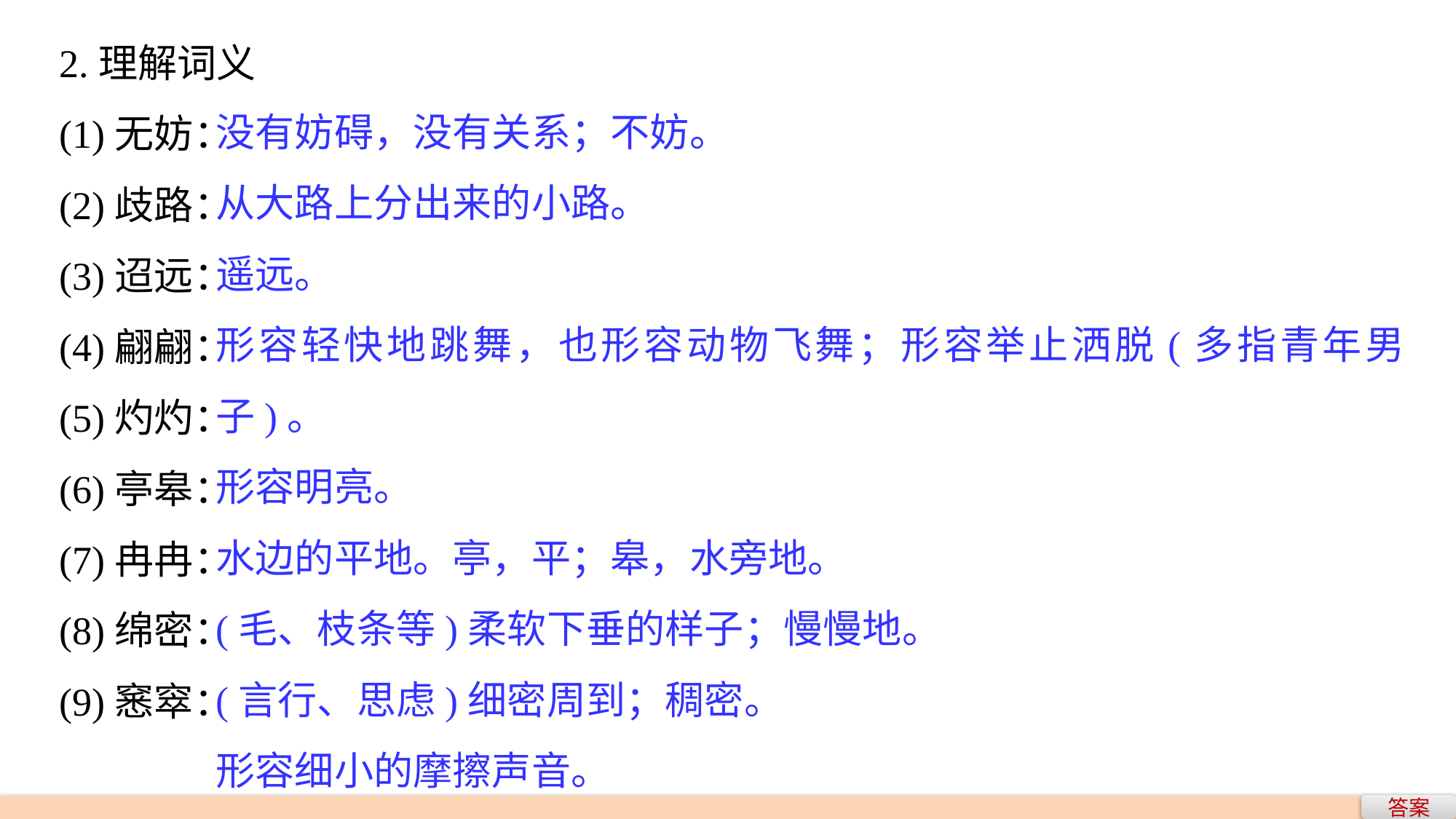

2.理解词义
(1)无妨：
(2)歧路：
(3)迢远：
(4)翩翩：
(5)灼灼：
(6)亭皋：
(7)冉冉：
(8)绵密：
(9)窸窣：
没有妨碍，没有关系；不妨。
从大路上分出来的小路。
遥远。
形容轻快地跳舞，也形容动物飞舞；形容举止洒脱(多指青年男子)。
形容明亮。
水边的平地。亭，平；皋，水旁地。
(毛、枝条等)柔软下垂的样子；慢慢地。
(言行、思虑)细密周到；稠密。
形容细小的摩擦声音。
答案